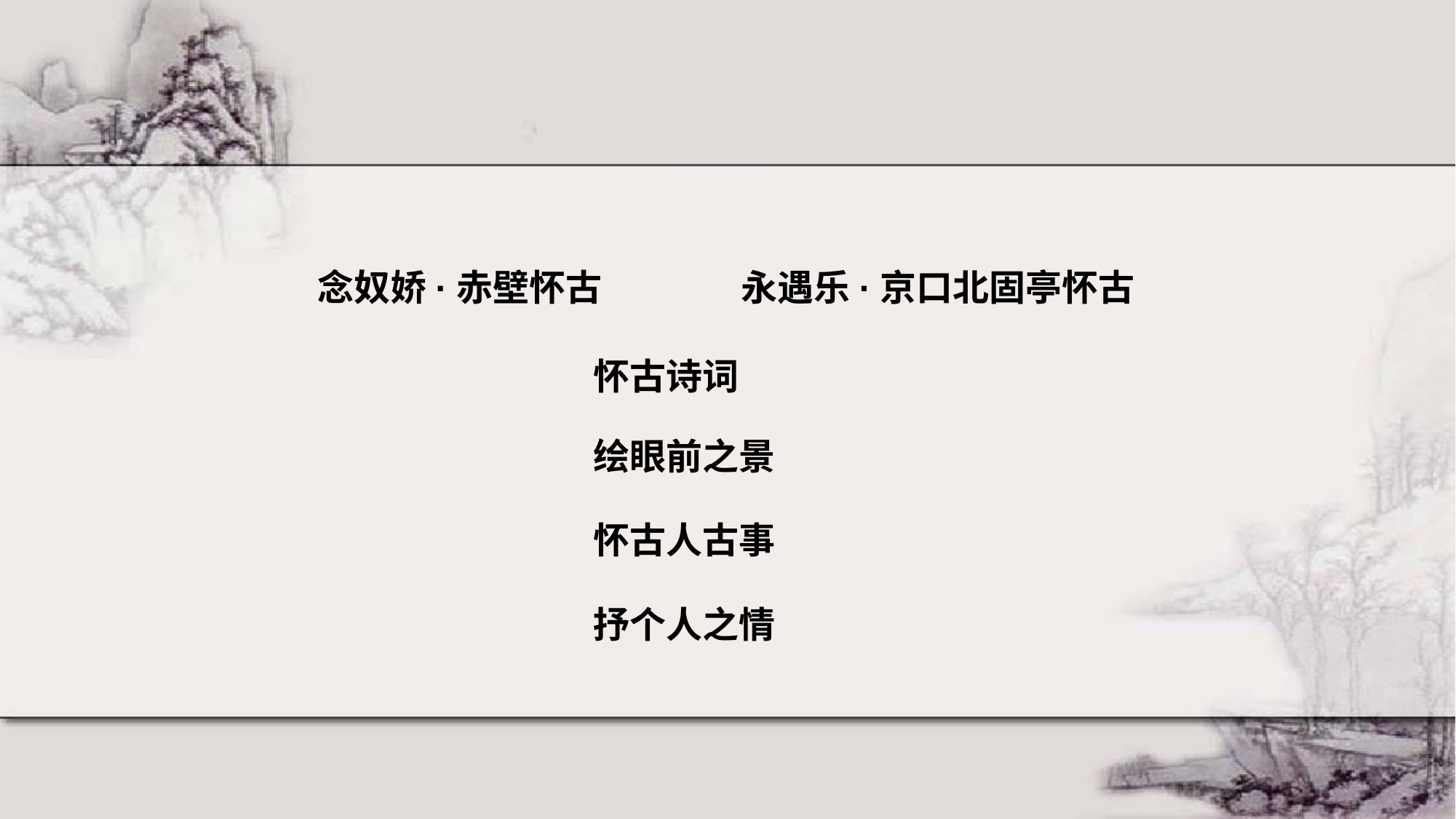

念奴娇·赤壁怀古
永遇乐·京口北固亭怀古
怀古诗词

绘眼前之景
怀古人古事
抒个人之情